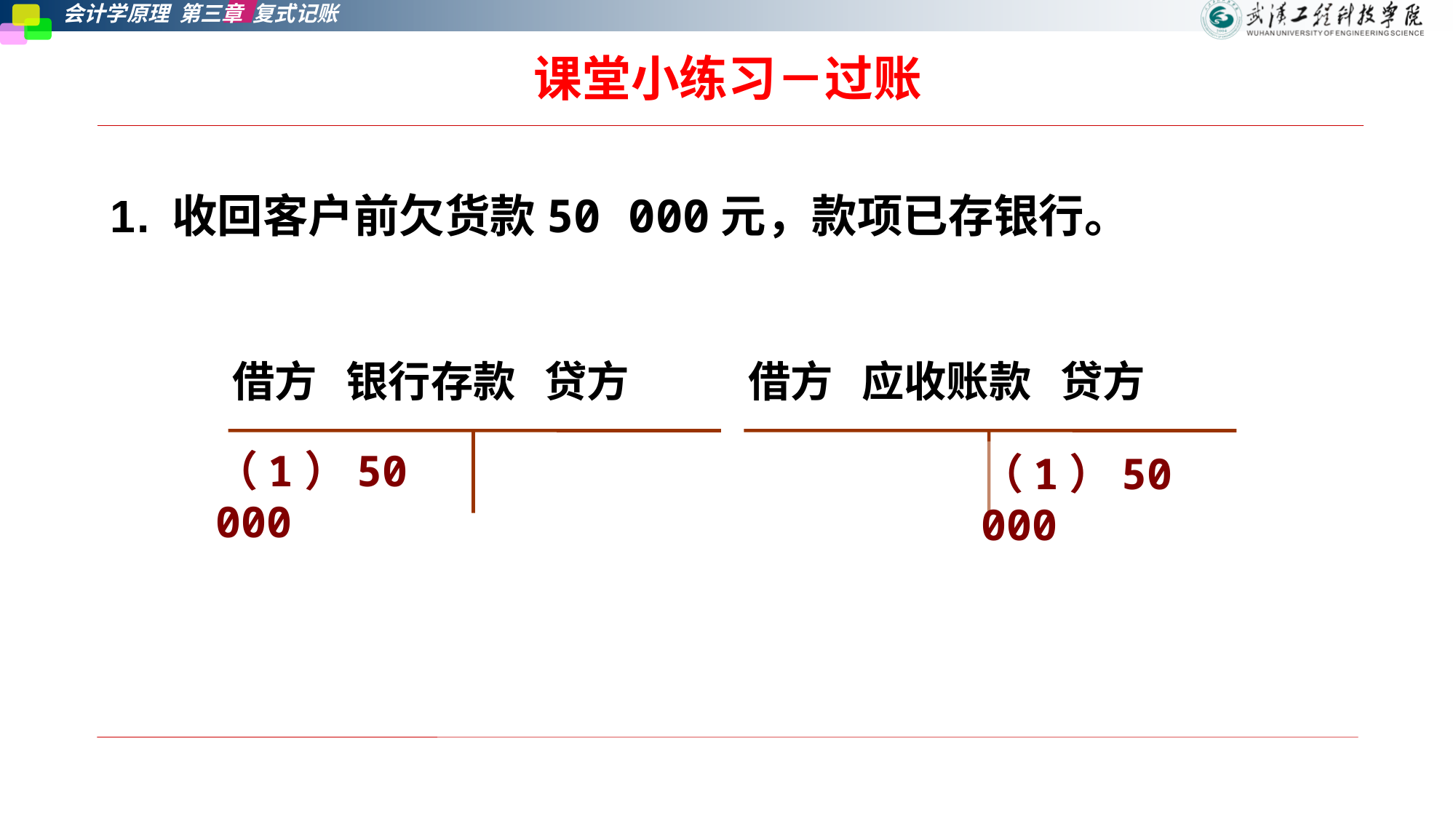

# 课堂小练习－过账
收回客户前欠货款50 000元，款项已存银行。
借方   银行存款   贷方

借方   应收账款   贷方

（1）50 000
（1）50 000